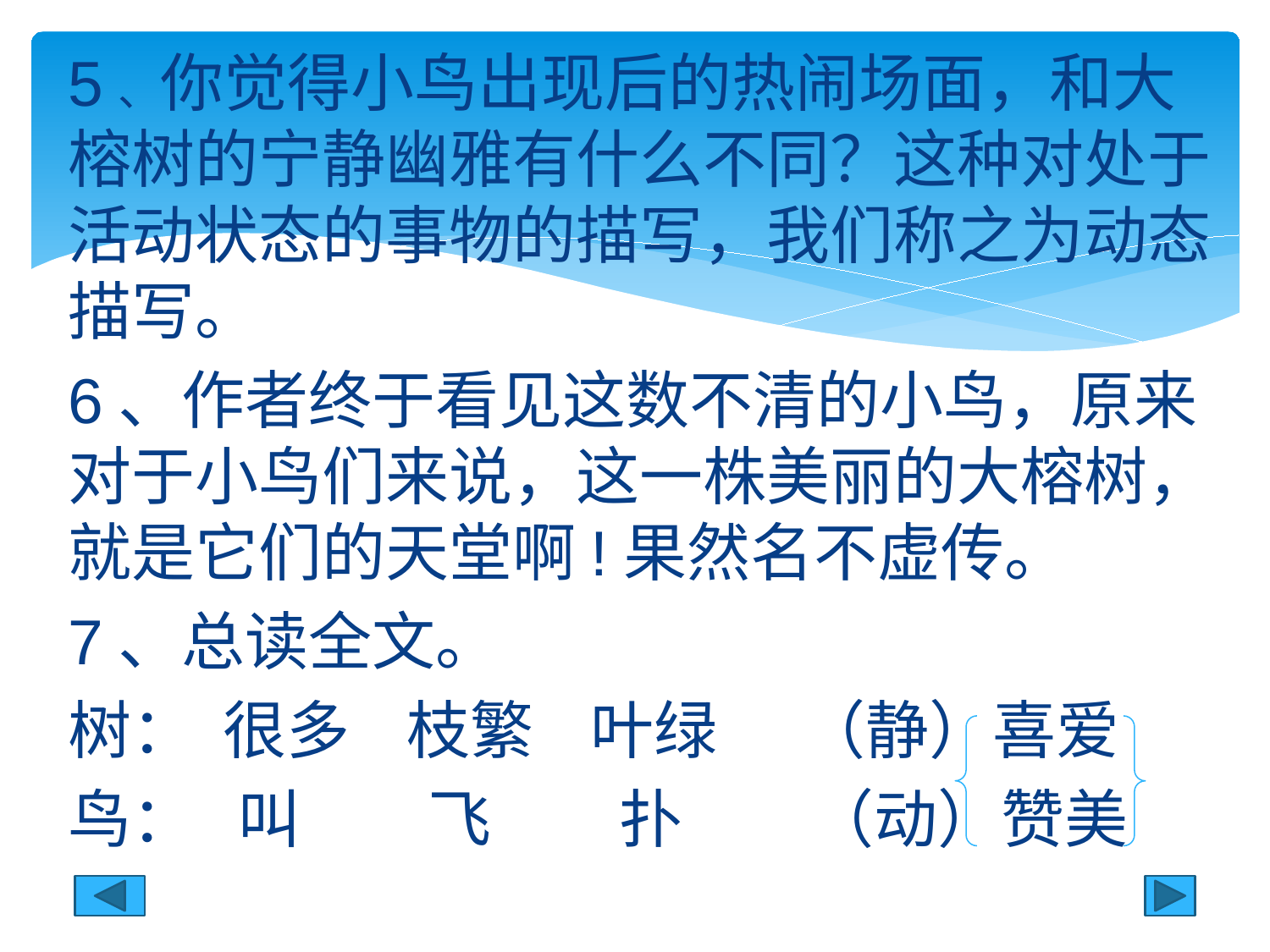

5、你觉得小鸟出现后的热闹场面，和大榕树的宁静幽雅有什么不同？这种对处于活动状态的事物的描写，我们称之为动态描写。
6、作者终于看见这数不清的小鸟，原来对于小鸟们来说，这一株美丽的大榕树，就是它们的天堂啊!果然名不虚传。
7、总读全文。
树：  很多    枝繁    叶绿      （静）喜爱
鸟：   叫         飞         扑         （动）赞美